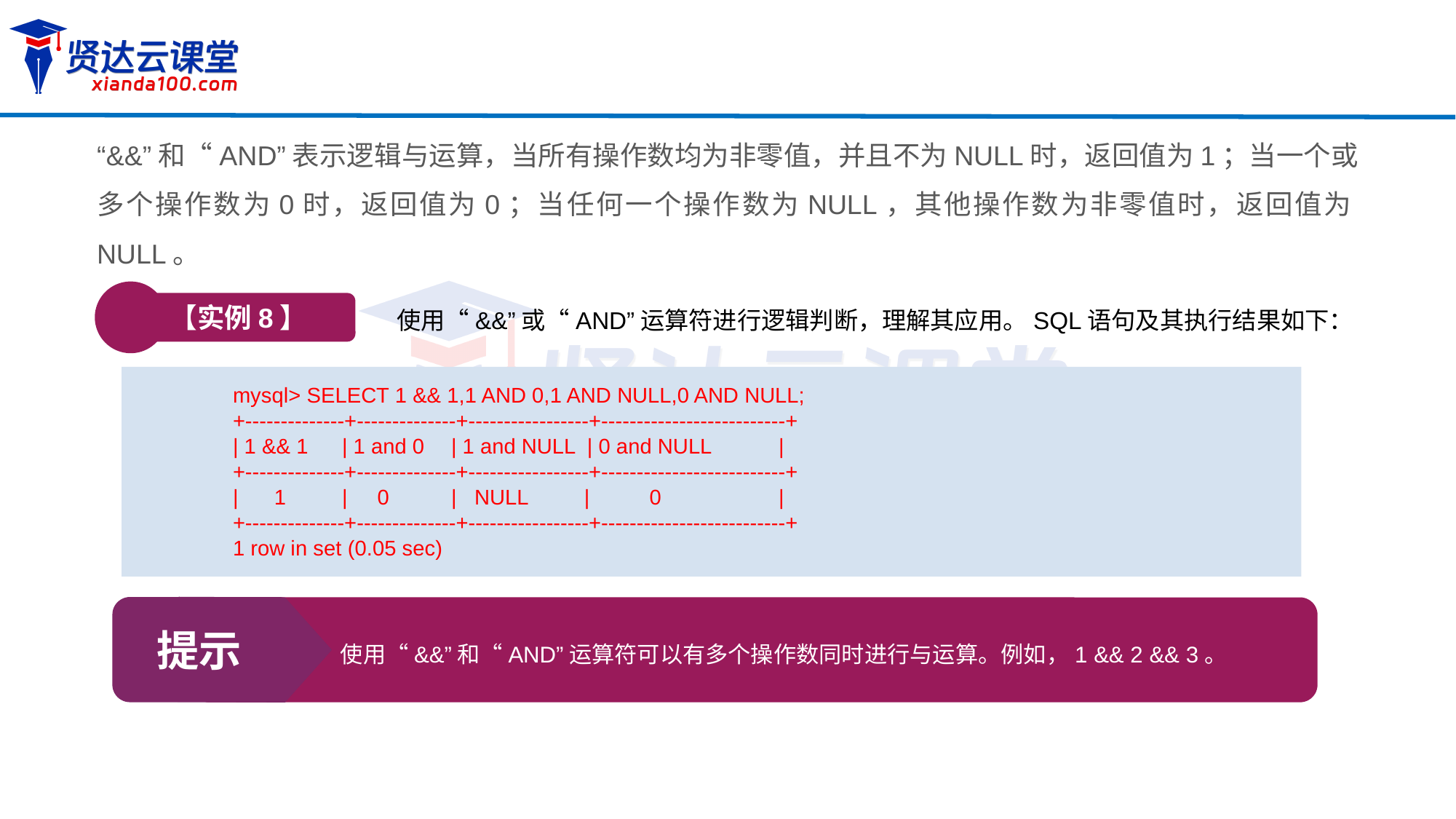

“&&”和“AND”表示逻辑与运算，当所有操作数均为非零值，并且不为NULL时，返回值为1；当一个或多个操作数为0时，返回值为0；当任何一个操作数为NULL，其他操作数为非零值时，返回值为NULL。

【实例8】
使用“&&”或“AND”运算符进行逻辑判断，理解其应用。SQL语句及其执行结果如下：

mysql> SELECT 1 && 1,1 AND 0,1 AND NULL,0 AND NULL;
+--------------+--------------+-----------------+--------------------------+
| 1 && 1	| 1 and 0	| 1 and NULL  | 0 and NULL	|
+--------------+--------------+-----------------+--------------------------+
|      1	|     0	|   NULL	    |          0	       	|
+--------------+--------------+-----------------+--------------------------+
1 row in set (0.05 sec)
提示

使用“&&”和“AND”运算符可以有多个操作数同时进行与运算。例如，1 && 2 && 3。